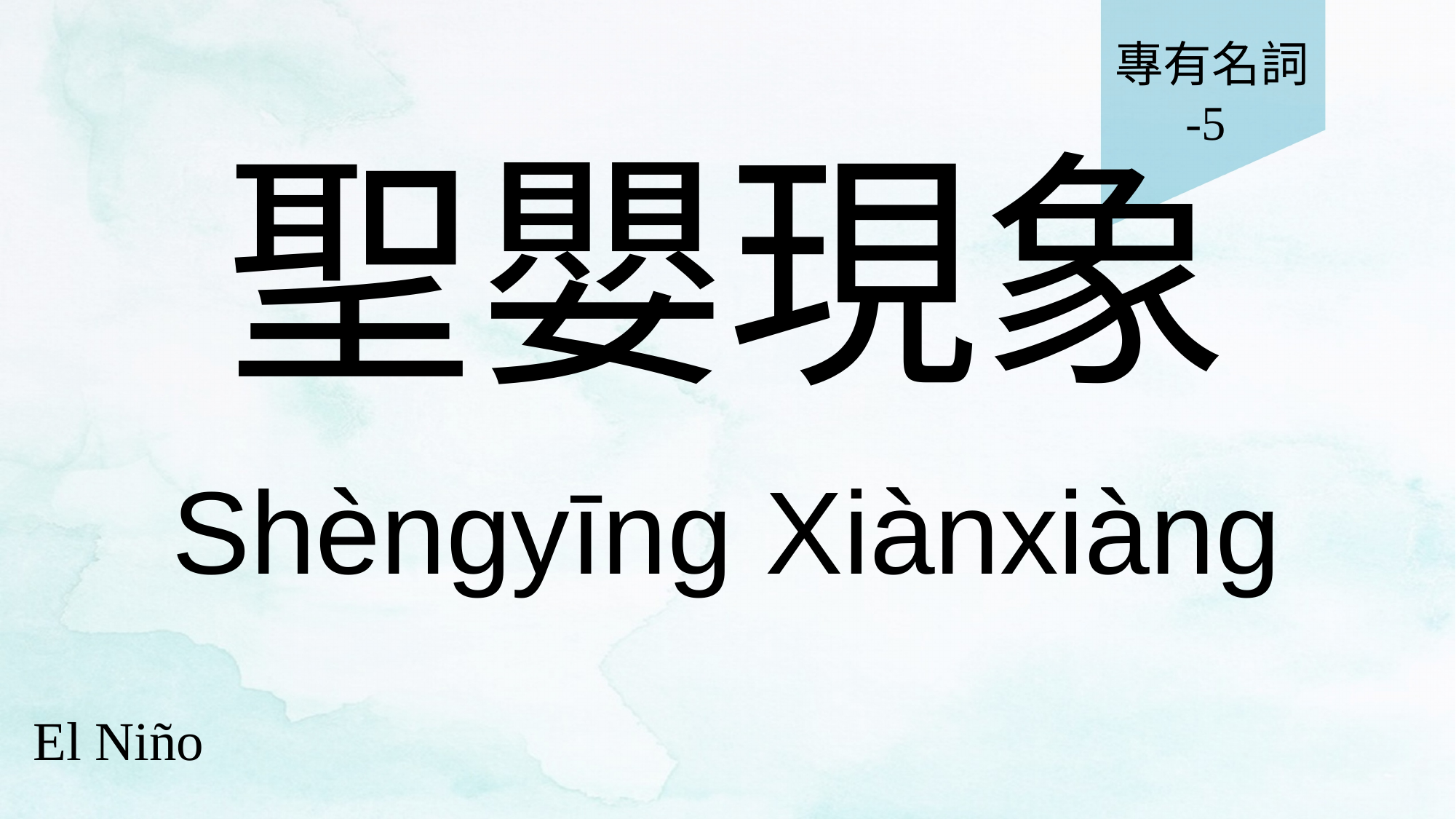

專有名詞
-5
# 聖嬰現象
Shèngyīng Xiànxiàng
El Niño